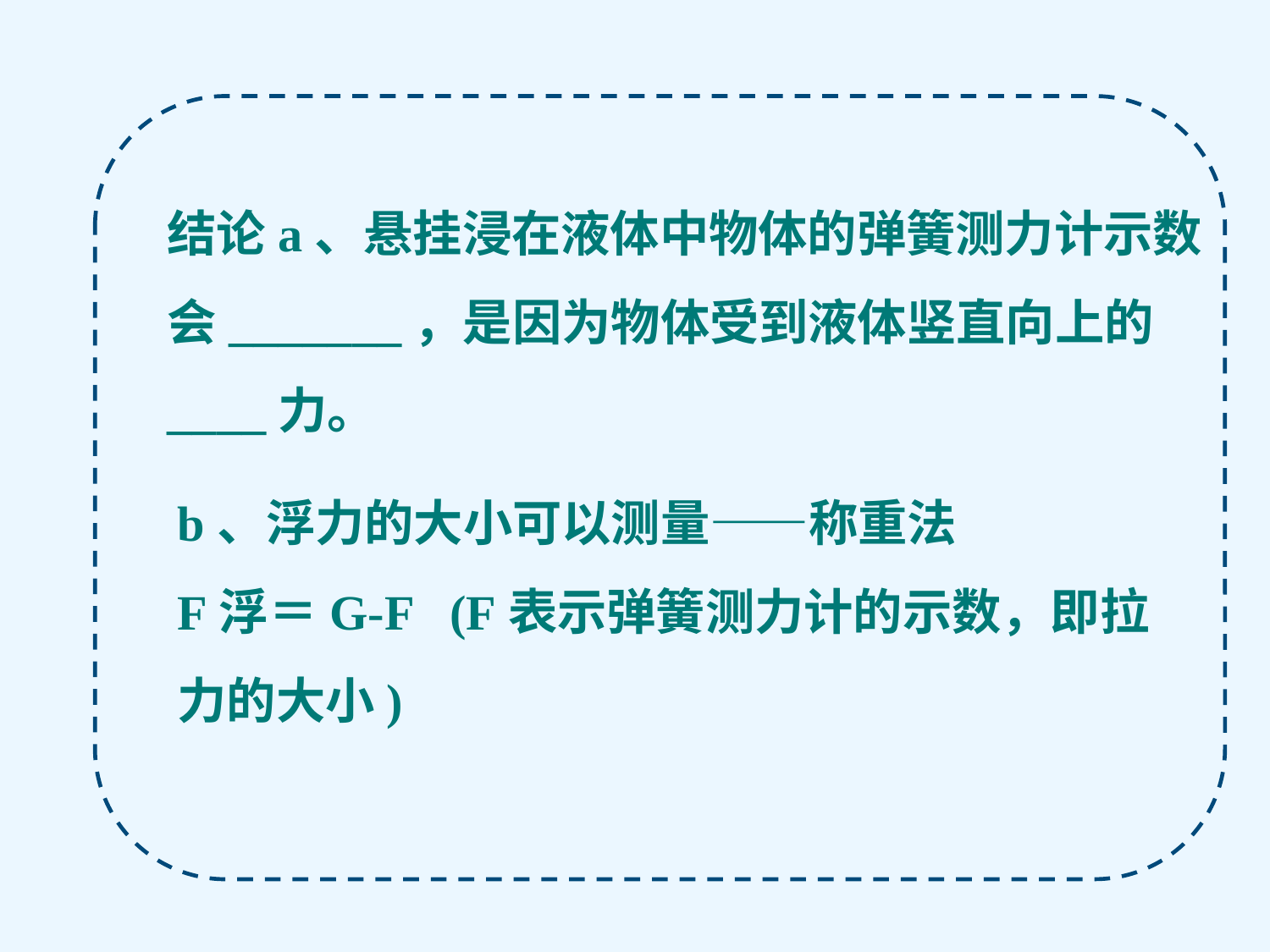

结论a、悬挂浸在液体中物体的弹簧测力计示数会_______，是因为物体受到液体竖直向上的____力。
b、浮力的大小可以测量——称重法
F浮＝G-F   (F表示弹簧测力计的示数，即拉力的大小)